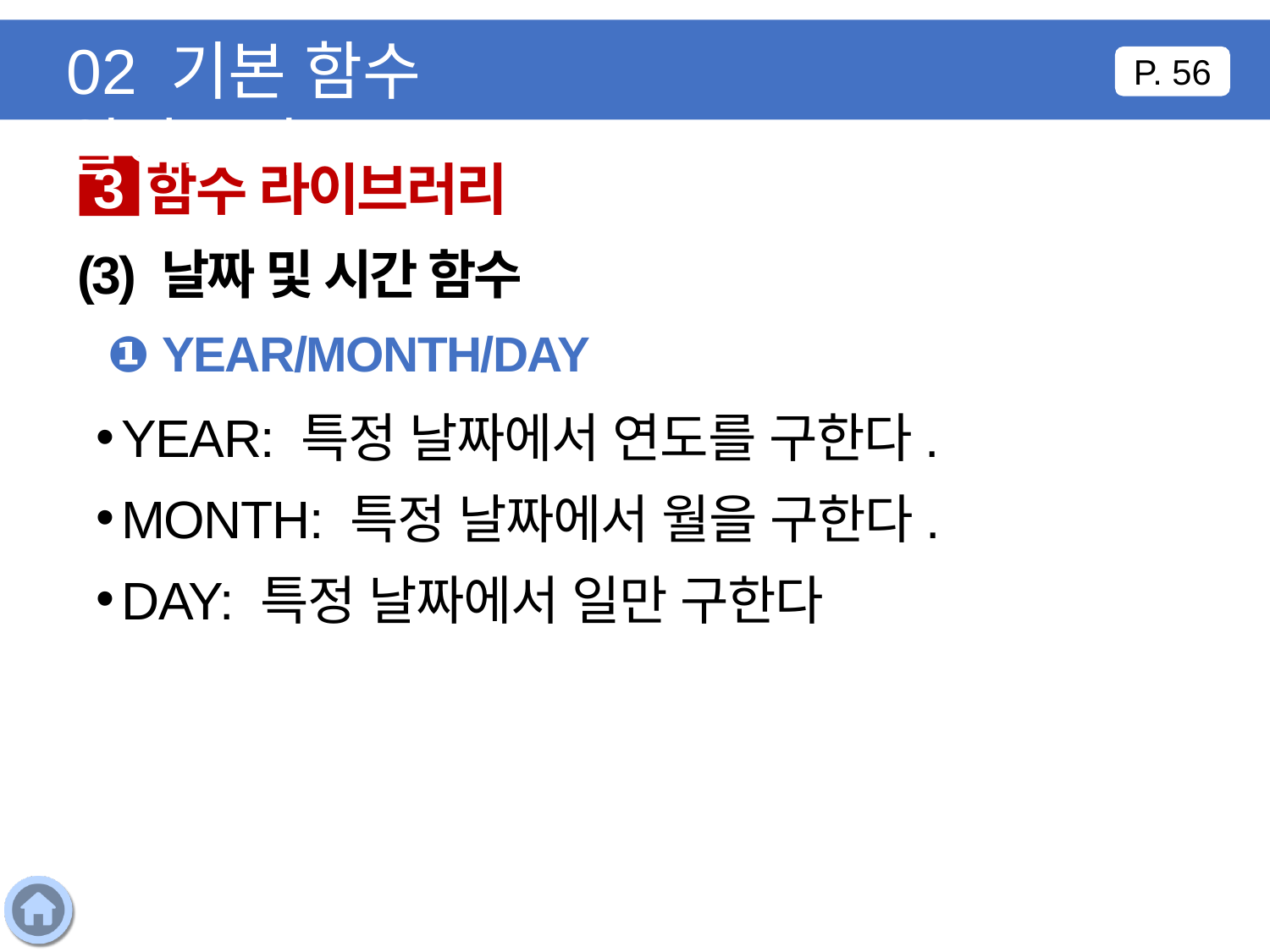

02 기본 함수 알아보기
P. 56
함수 라이브러리
3
(3) 날짜 및 시간 함수
❶ YEAR/MONTH/DAY
YEAR: 특정 날짜에서 연도를 구한다.
MONTH: 특정 날짜에서 월을 구한다.
DAY: 특정 날짜에서 일만 구한다